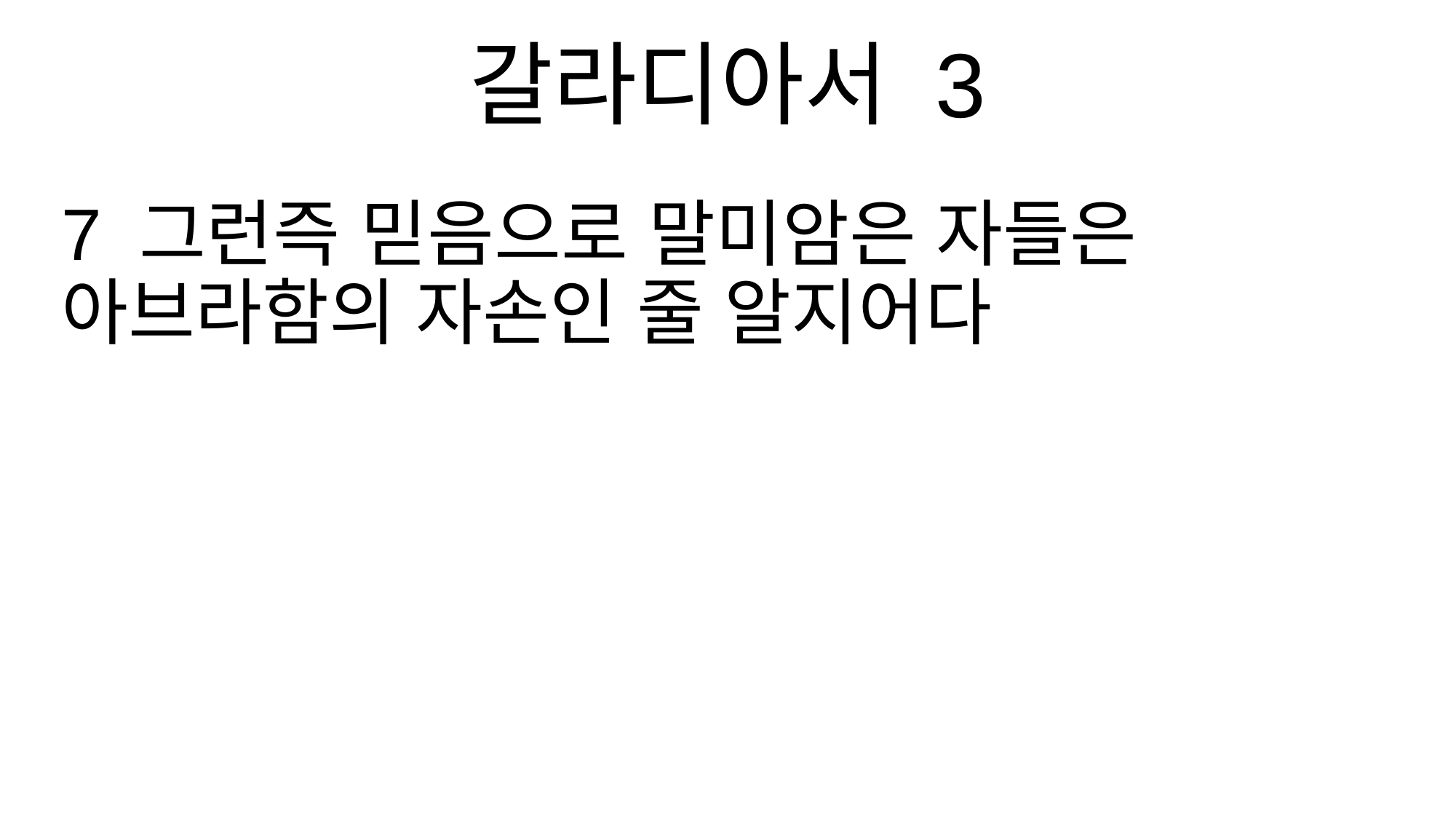

갈라디아서 3
7 그런즉 믿음으로 말미암은 자들은 아브라함의 자손인 줄 알지어다